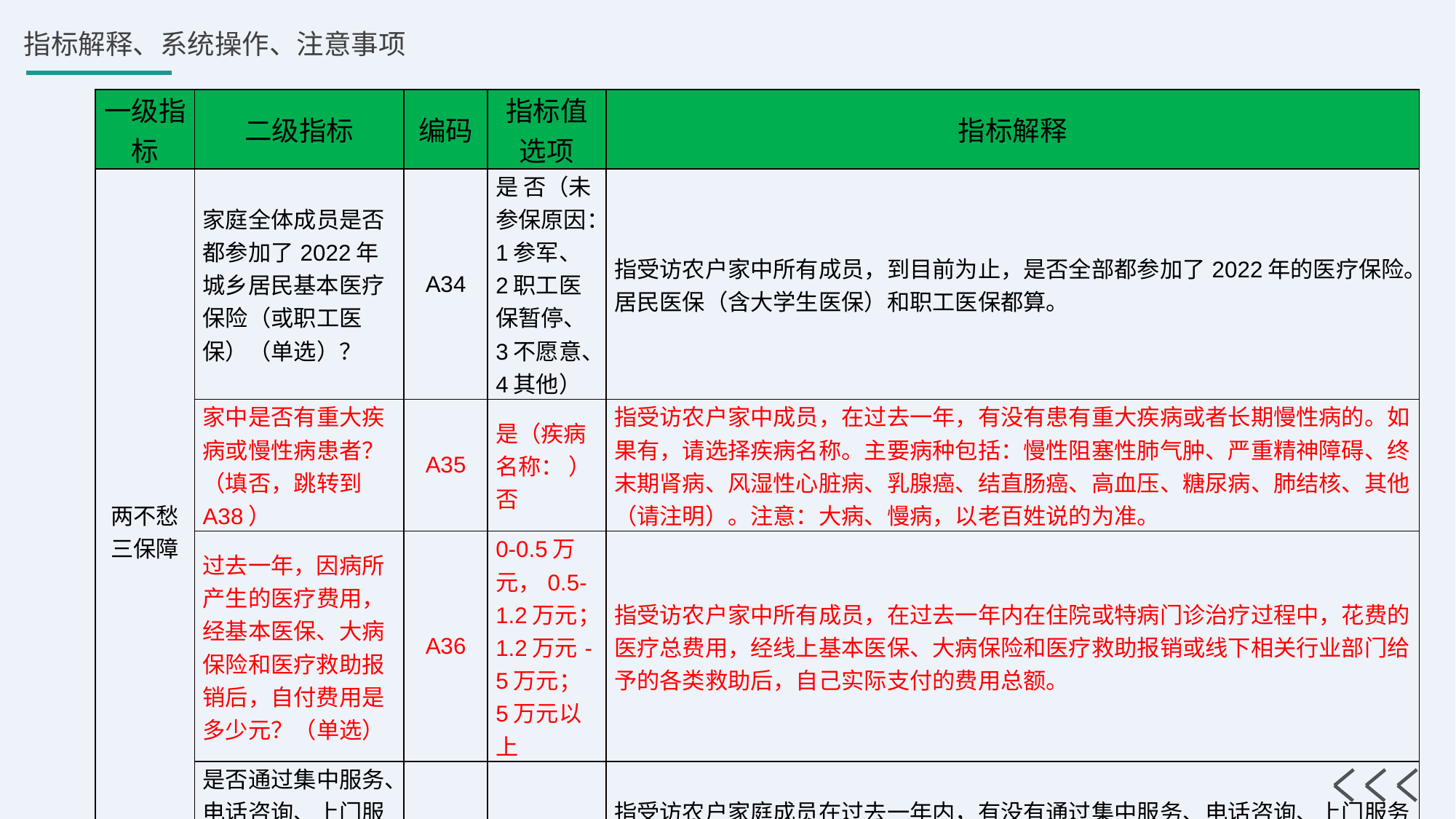

| 一级指标 | 二级指标 | 编码 | 指标值选项 | 指标解释 |
| --- | --- | --- | --- | --- |
| 两不愁三保障 | 家庭全体成员是否都参加了2022年城乡居民基本医疗保险（或职工医保）（单选）？ | A34 | 是 否（未参保原因：1参军、2职工医保暂停、3不愿意、4其他） | 指受访农户家中所有成员，到目前为止，是否全部都参加了2022年的医疗保险。居民医保（含大学生医保）和职工医保都算。 |
|  | 家中是否有重大疾病或慢性病患者？（填否，跳转到A38） | A35 | 是（疾病名称： ） 否 | 指受访农户家中成员，在过去一年，有没有患有重大疾病或者长期慢性病的。如果有，请选择疾病名称。主要病种包括：慢性阻塞性肺气肿、严重精神障碍、终末期肾病、风湿性心脏病、乳腺癌、结直肠癌、高血压、糖尿病、肺结核、其他（请注明）。注意：大病、慢病，以老百姓说的为准。 |
|  | 过去一年，因病所产生的医疗费用，经基本医保、大病保险和医疗救助报销后，自付费用是多少元？（单选） | A36 | 0-0.5万元，0.5-1.2万元；1.2万元-5万元；5万元以上 | 指受访农户家中所有成员，在过去一年内在住院或特病门诊治疗过程中，花费的医疗总费用，经线上基本医保、大病保险和医疗救助报销或线下相关行业部门给予的各类救助后，自己实际支付的费用总额。 |
|  | 是否通过集中服务、电话咨询、上门服务等方式享受家庭医生签约服务？ | A37 | 是 否 | 指受访农户家庭成员在过去一年内，有没有通过集中服务、电话咨询、上门服务等方式享受家庭医生签约服务。 |